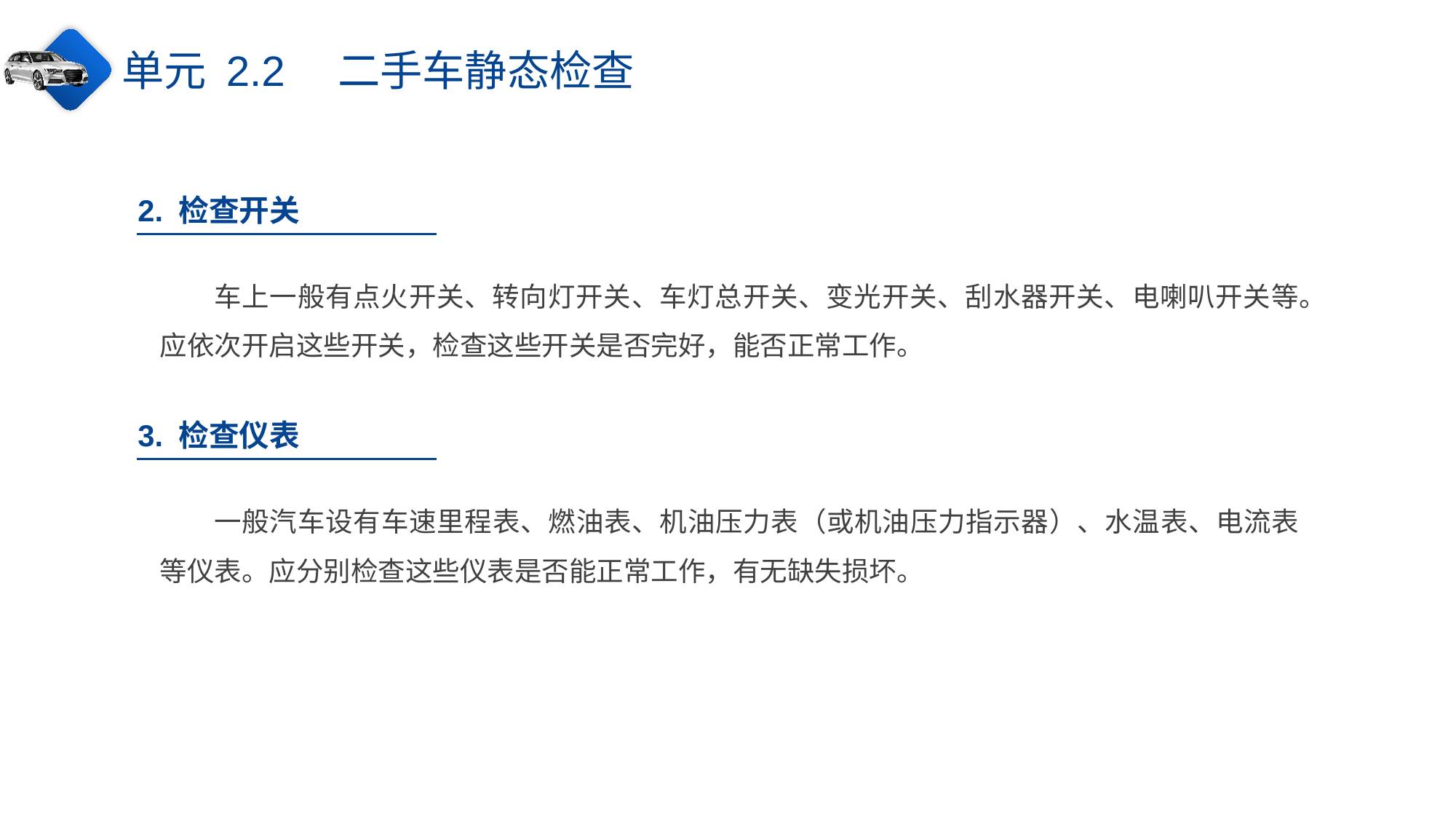

单元 2.2　二手车静态检查
2. 检查开关
车上一般有点火开关、转向灯开关、车灯总开关、变光开关、刮水器开关、电喇叭开关等。应依次开启这些开关，检查这些开关是否完好，能否正常工作。
3. 检查仪表
一般汽车设有车速里程表、燃油表、机油压力表（或机油压力指示器）、水温表、电流表等仪表。应分别检查这些仪表是否能正常工作，有无缺失损坏。